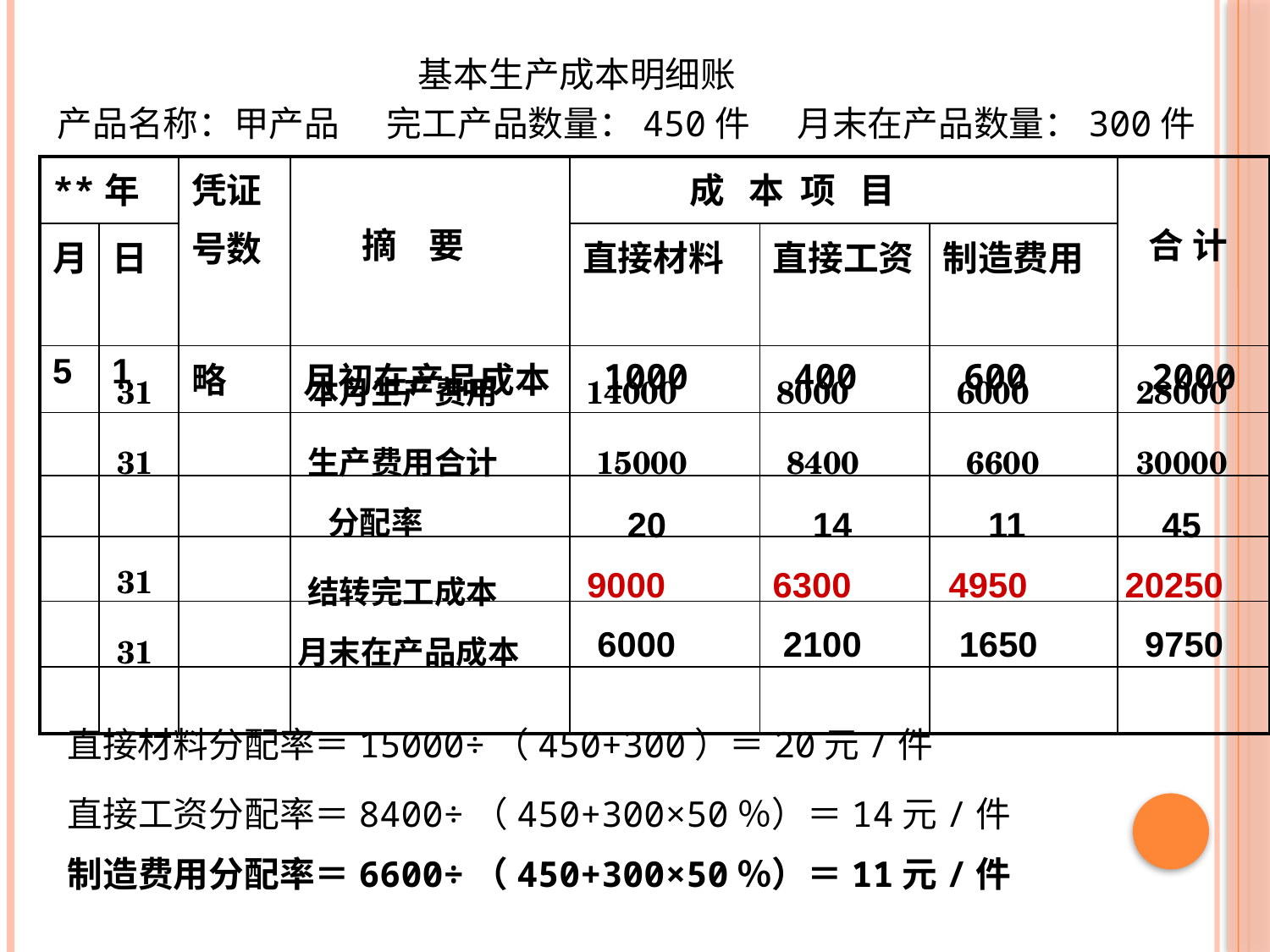

基本生产成本明细账
产品名称：甲产品      完工产品数量：450件      月末在产品数量：300件

| \*\*年 |  | 凭证 号数 | 摘 要 | 成 本 项 目 |  |  | 合 计 |
| --- | --- | --- | --- | --- | --- | --- | --- |
| 月 | 日 |  |  | 直接材料 | 直接工资 | 制造费用 |  |
| 5 | 1 | 略 | 月初在产品成本 | 1000 | 400 | 600 | 2000 |
|  |  |  |  |  |  |  |  |
|  |  |  |  |  |  |  |  |
|  |  |  |  |  |  |  |  |
|  |  |  |  |  |  |  |  |
|  |  |  |  |  |  |  |  |
31
本月生产费用
14000
8000
6000
28000
31
生产费用合计
15000
8400
6600
30000
分配率
 20               14              11              45
31
 9000           6300          4950          20250
结转完工成本
 6000           2100          1650           9750
31
月末在产品成本
直接材料分配率＝15000÷（450+300）＝20元/件
直接工资分配率＝8400÷（450+300×50％）＝14元/件

制造费用分配率＝6600÷（450+300×50％）＝11元/件